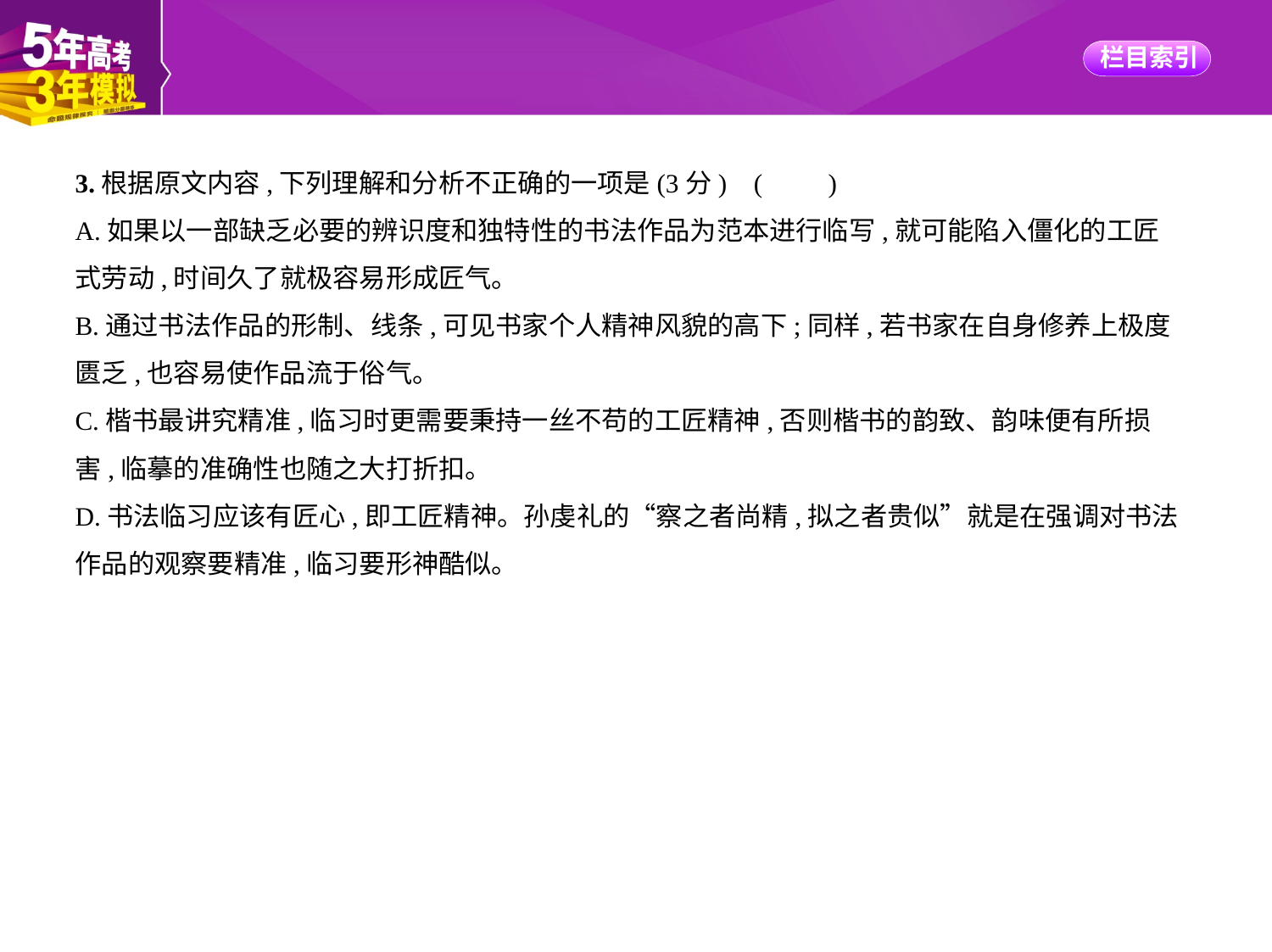

3.根据原文内容,下列理解和分析不正确的一项是(3分) (　　)
A.如果以一部缺乏必要的辨识度和独特性的书法作品为范本进行临写,就可能陷入僵化的工匠
式劳动,时间久了就极容易形成匠气。
B.通过书法作品的形制、线条,可见书家个人精神风貌的高下;同样,若书家在自身修养上极度
匮乏,也容易使作品流于俗气。
C.楷书最讲究精准,临习时更需要秉持一丝不苟的工匠精神,否则楷书的韵致、韵味便有所损
害,临摹的准确性也随之大打折扣。
D.书法临习应该有匠心,即工匠精神。孙虔礼的“察之者尚精,拟之者贵似”就是在强调对书法
作品的观察要精准,临习要形神酷似。